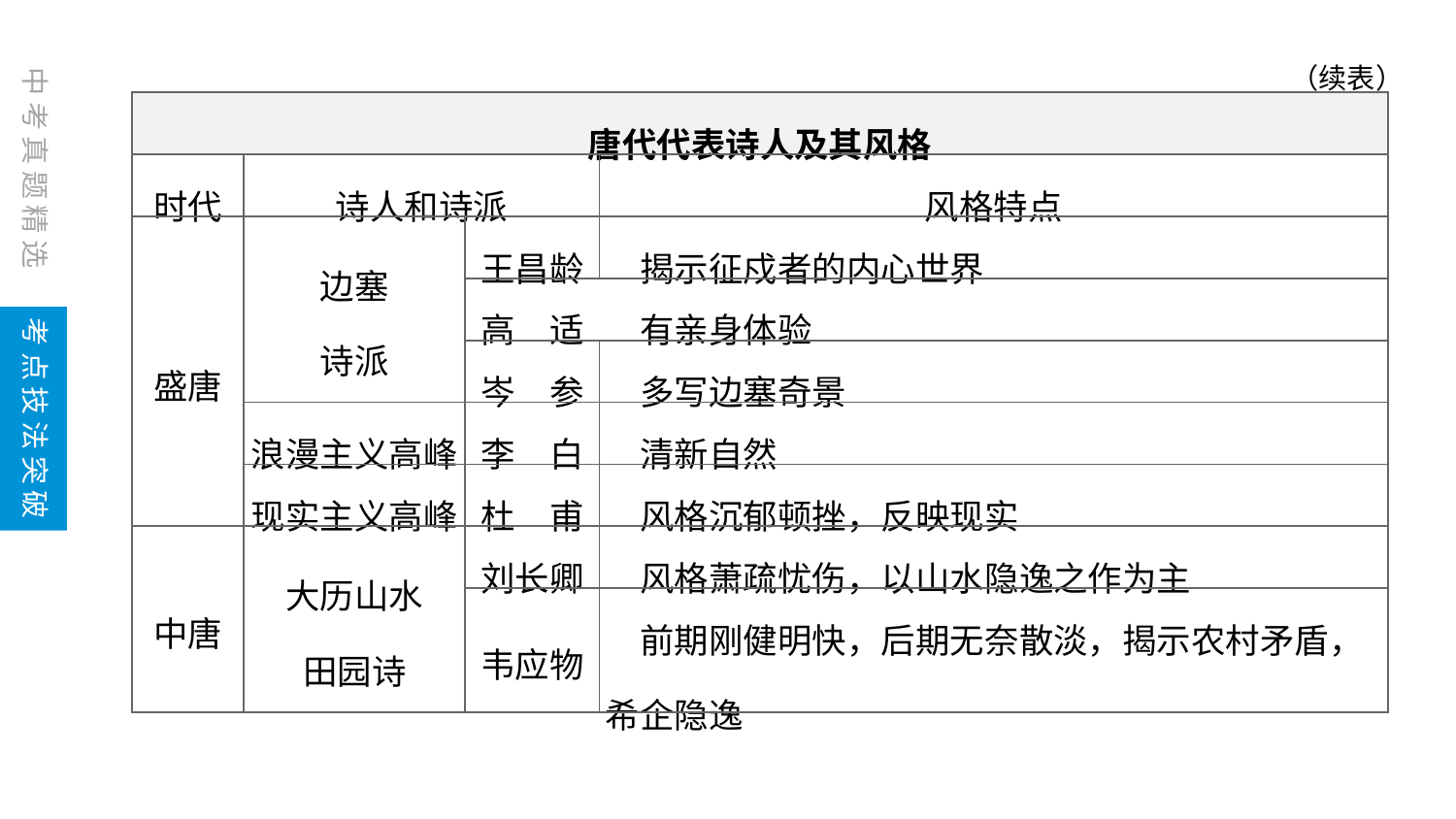

（续表）
| 唐代代表诗人及其风格 |  |  |  |
| --- | --- | --- | --- |
| 时代 | 诗人和诗派 |  | 风格特点 |
| 盛唐 | 边塞 诗派 | 王昌龄 | 揭示征戍者的内心世界 |
|  |  | 高　适 | 有亲身体验 |
|  |  | 岑　参 | 多写边塞奇景 |
|  | 浪漫主义高峰 | 李　白 | 清新自然 |
|  | 现实主义高峰 | 杜　甫 | 风格沉郁顿挫，反映现实 |
| 中唐 | 大历山水 田园诗 | 刘长卿 | 风格萧疏忧伤，以山水隐逸之作为主 |
|  |  | 韦应物 | 前期刚健明快，后期无奈散淡，揭示农村矛盾，希企隐逸 |